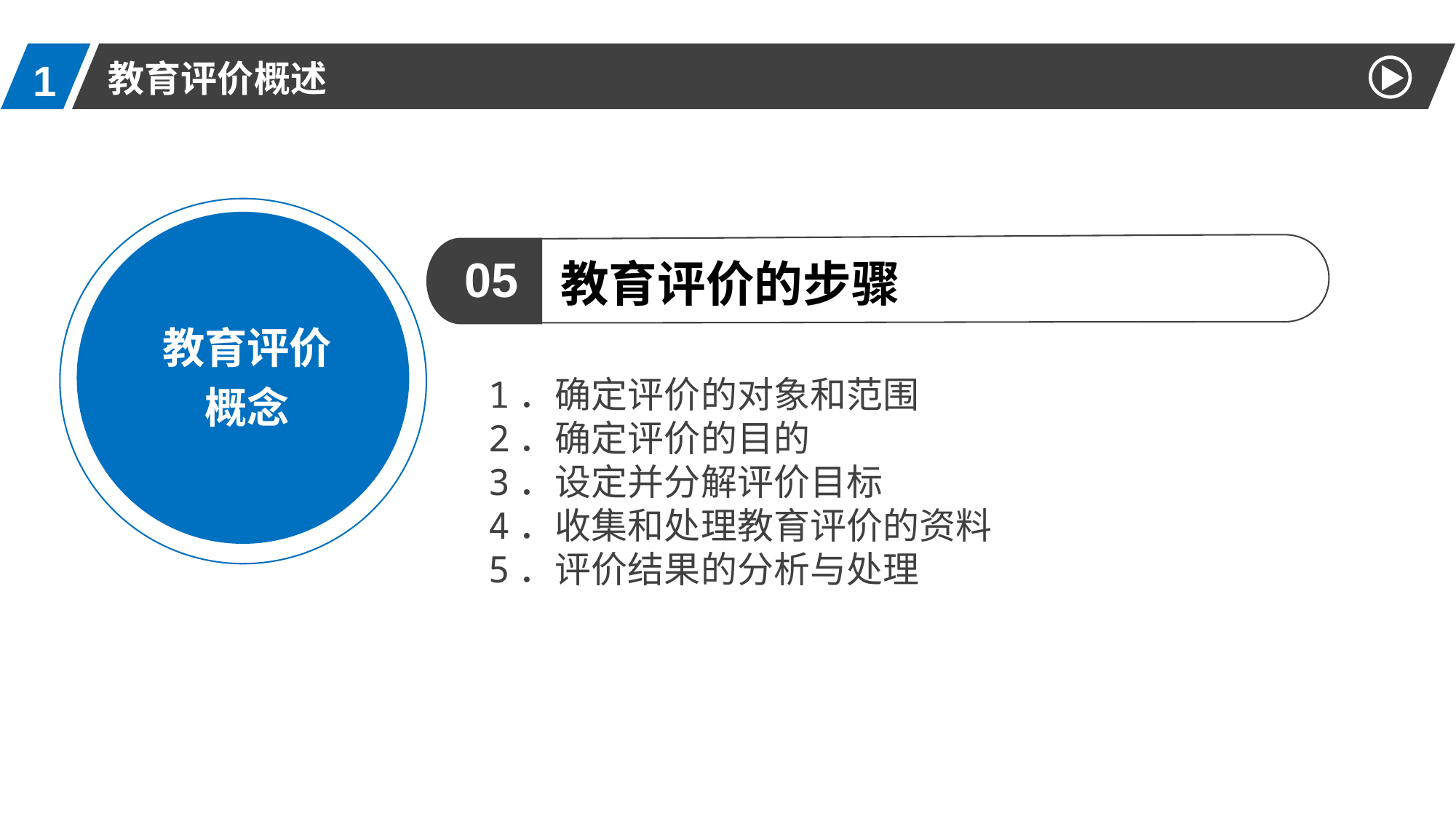

1
教育评价概述

教育评价
概念

05
教育评价的步骤
1．确定评价的对象和范围
2．确定评价的目的
3．设定并分解评价目标
4．收集和处理教育评价的资料
5．评价结果的分析与处理